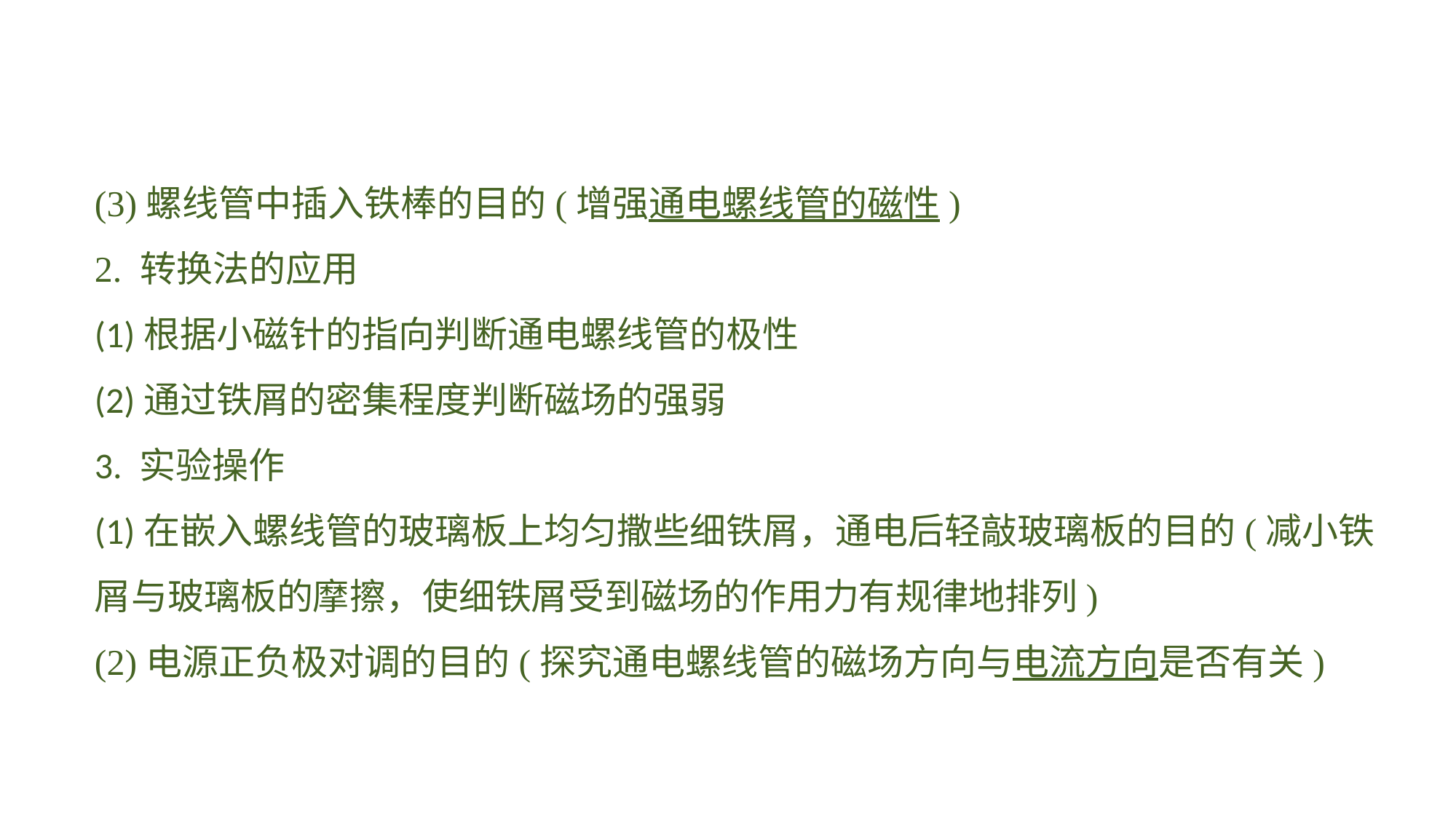

(3)螺线管中插入铁棒的目的(增强通电螺线管的磁性)
2. 转换法的应用(1)根据小磁针的指向判断通电螺线管的极性(2)通过铁屑的密集程度判断磁场的强弱3. 实验操作(1)在嵌入螺线管的玻璃板上均匀撒些细铁屑，通电后轻敲玻璃板的目的(减小铁屑与玻璃板的摩擦，使细铁屑受到磁场的作用力有规律地排列)(2)电源正负极对调的目的(探究通电螺线管的磁场方向与电流方向是否有关)